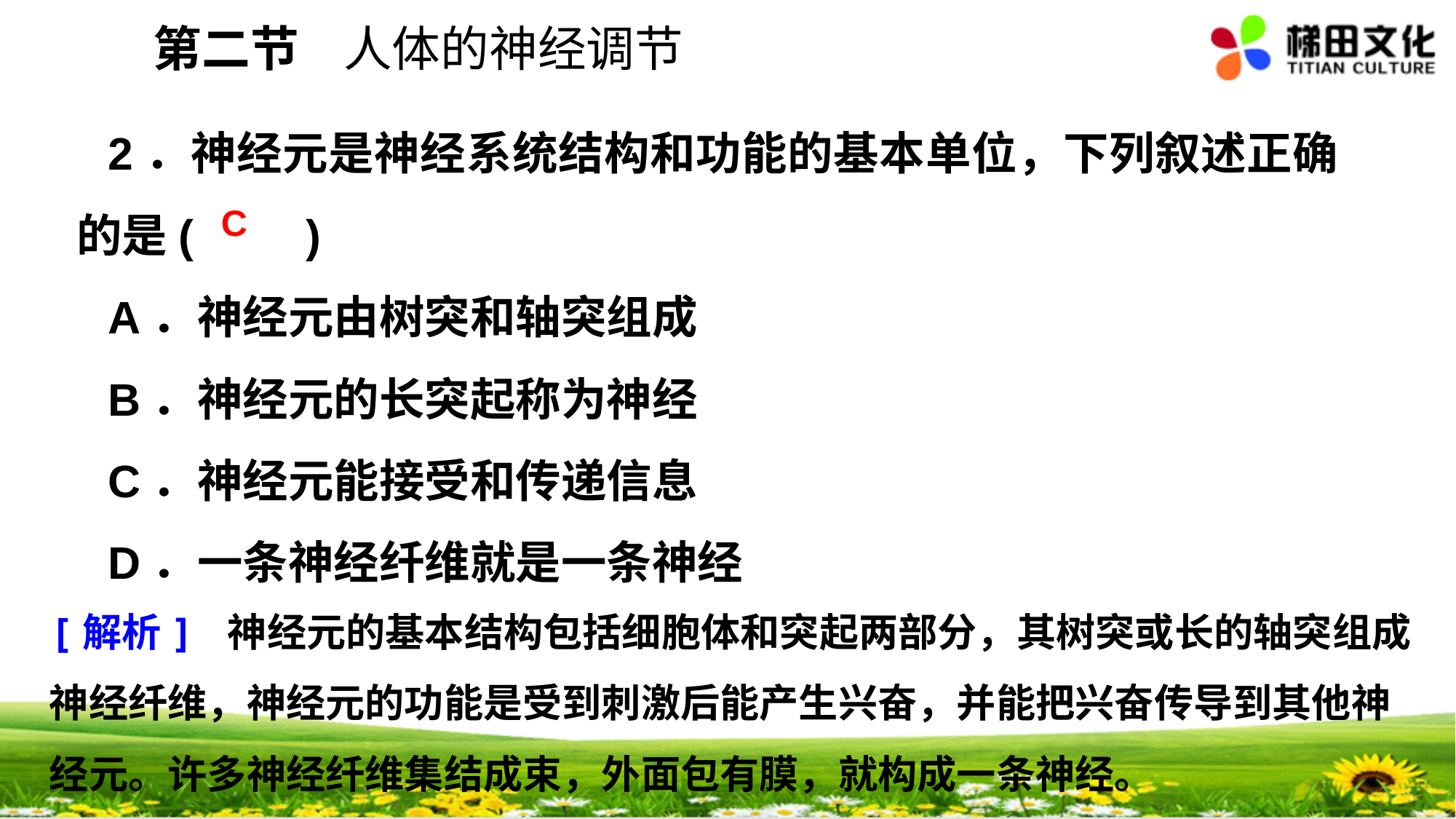

第二节    人体的神经调节
2．神经元是神经系统结构和功能的基本单位，下列叙述正确的是(　　)
A．神经元由树突和轴突组成
B．神经元的长突起称为神经
C．神经元能接受和传递信息
D．一条神经纤维就是一条神经
C
[解析] 神经元的基本结构包括细胞体和突起两部分，其树突或长的轴突组成神经纤维，神经元的功能是受到刺激后能产生兴奋，并能把兴奋传导到其他神经元。许多神经纤维集结成束，外面包有膜，就构成一条神经。